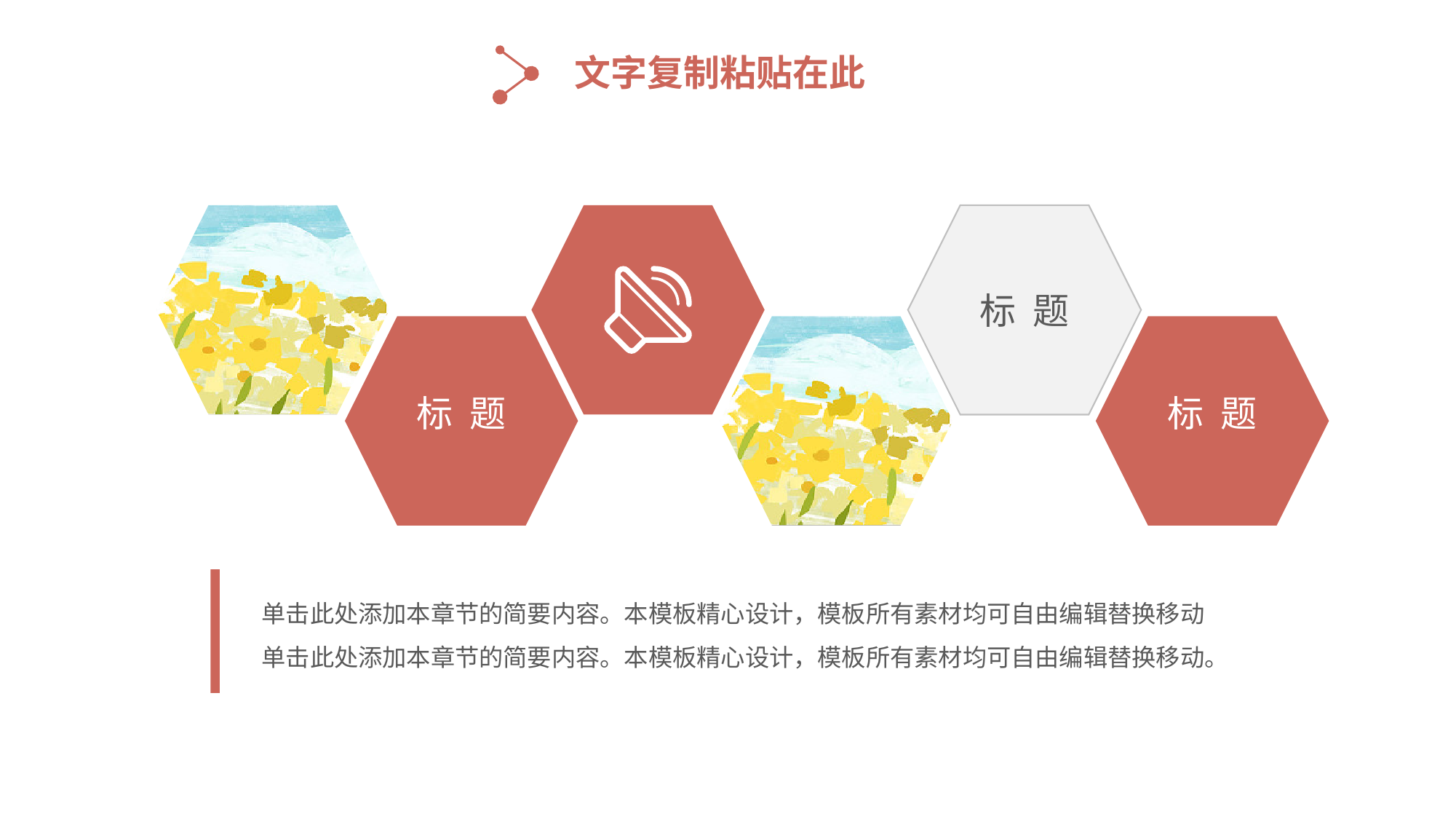

文字复制粘贴在此

标  题

标  题
标  题

单击此处添加本章节的简要内容。本模板精心设计，模板所有素材均可自由编辑替换移动单击此处添加本章节的简要内容。本模板精心设计，模板所有素材均可自由编辑替换移动。